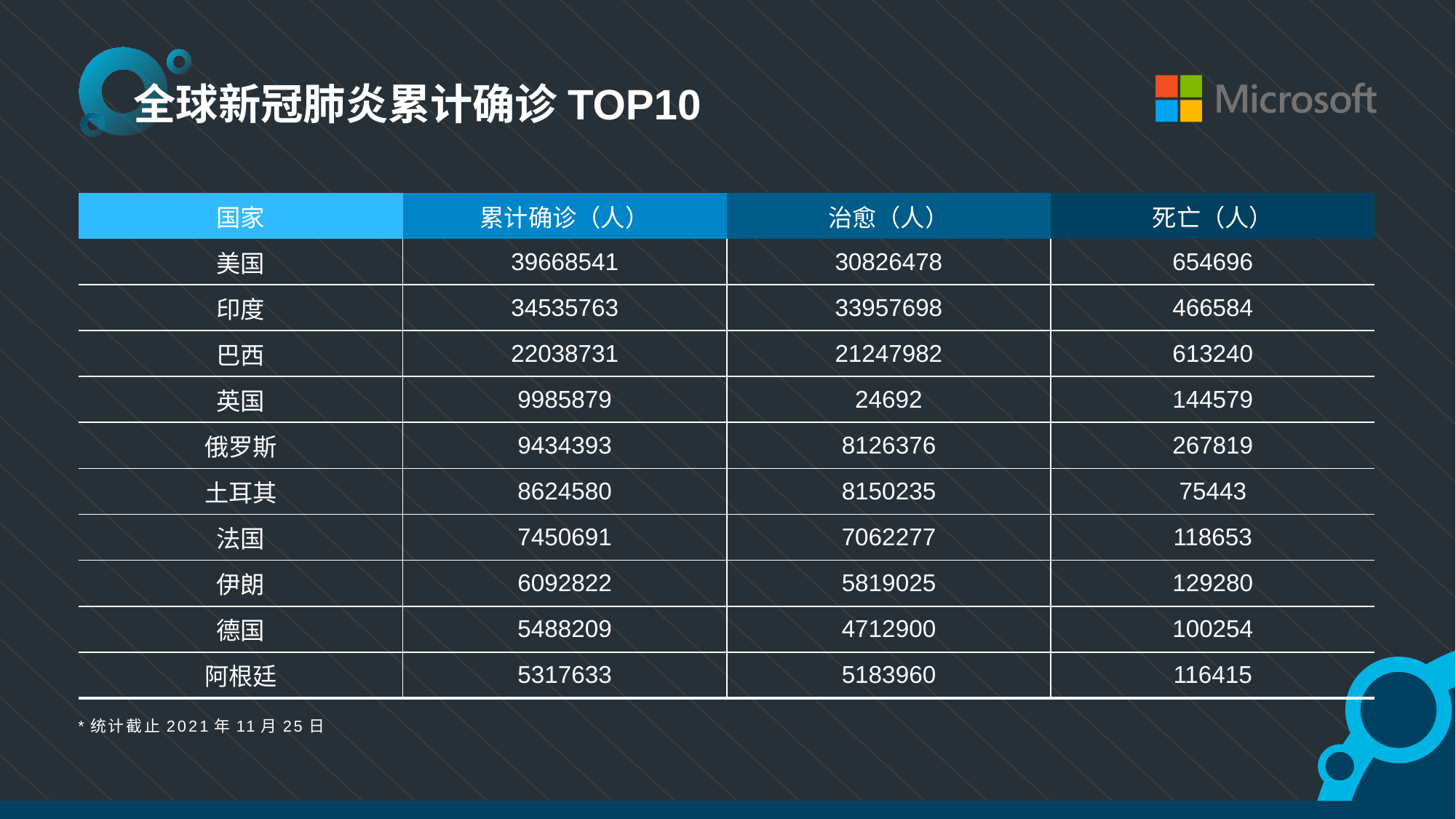

全球新冠肺炎累计确诊TOP10
| 国家 | 累计确诊（人） | 治愈（人） | 死亡（人） |
| --- | --- | --- | --- |
| 美国 | 39668541 | 30826478 | 654696 |
| 印度 | 34535763 | 33957698 | 466584 |
| 巴西 | 22038731 | 21247982 | 613240 |
| 英国 | 9985879 | 24692 | 144579 |
| 俄罗斯 | 9434393 | 8126376 | 267819 |
| 土耳其 | 8624580 | 8150235 | 75443 |
| 法国 | 7450691 | 7062277 | 118653 |
| 伊朗 | 6092822 | 5819025 | 129280 |
| 德国 | 5488209 | 4712900 | 100254 |
| 阿根廷 | 5317633 | 5183960 | 116415 |
*统计截止2021年11月25日